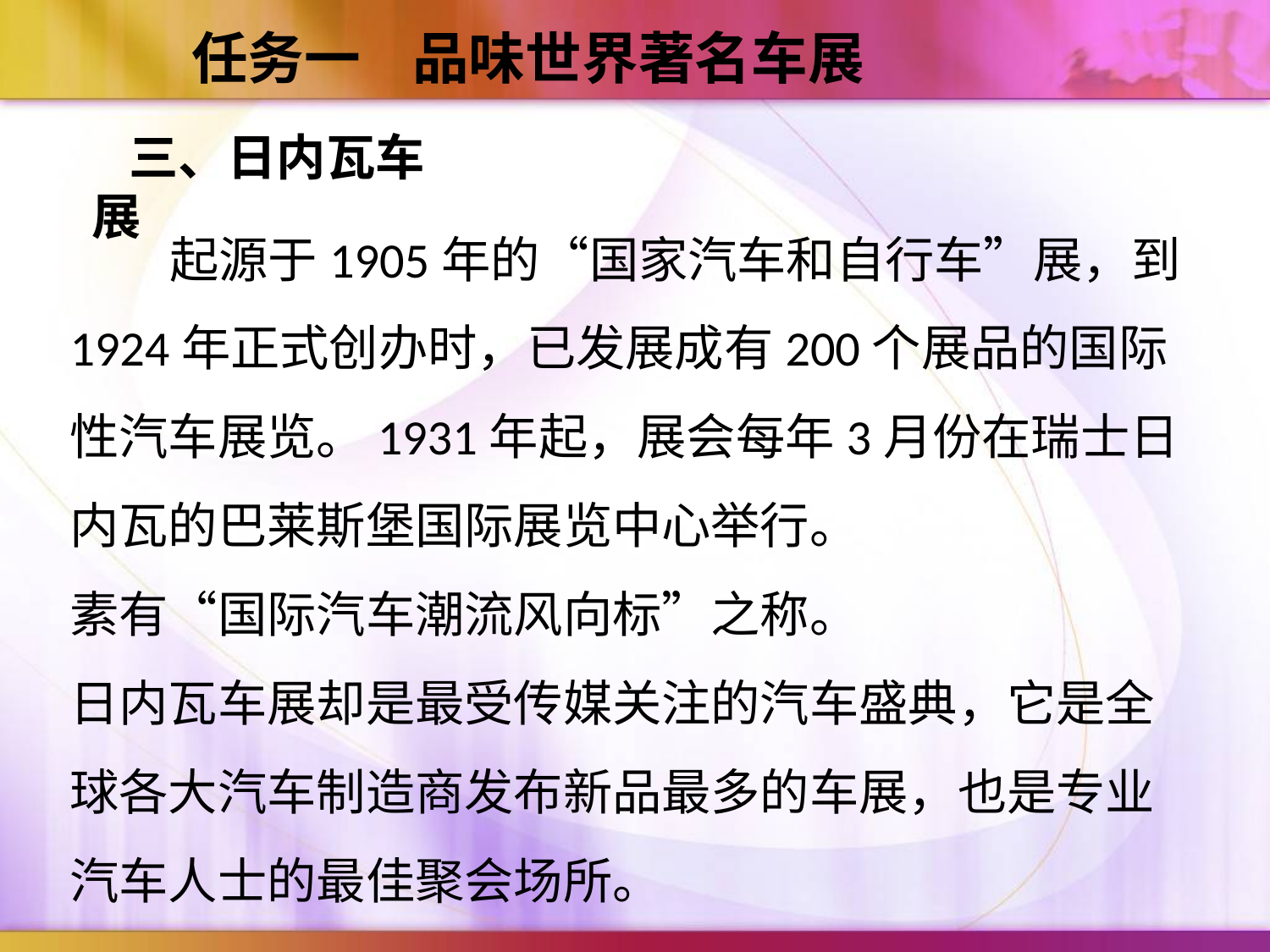

任务一    品味世界著名车展
三、日内瓦车展
        起源于1905年的“国家汽车和自行车”展，到1924年正式创办时，已发展成有200个展品的国际性汽车展览。1931年起，展会每年3月份在瑞士日内瓦的巴莱斯堡国际展览中心举行。
素有“国际汽车潮流风向标”之称。
日内瓦车展却是最受传媒关注的汽车盛典，它是全球各大汽车制造商发布新品最多的车展，也是专业汽车人士的最佳聚会场所。